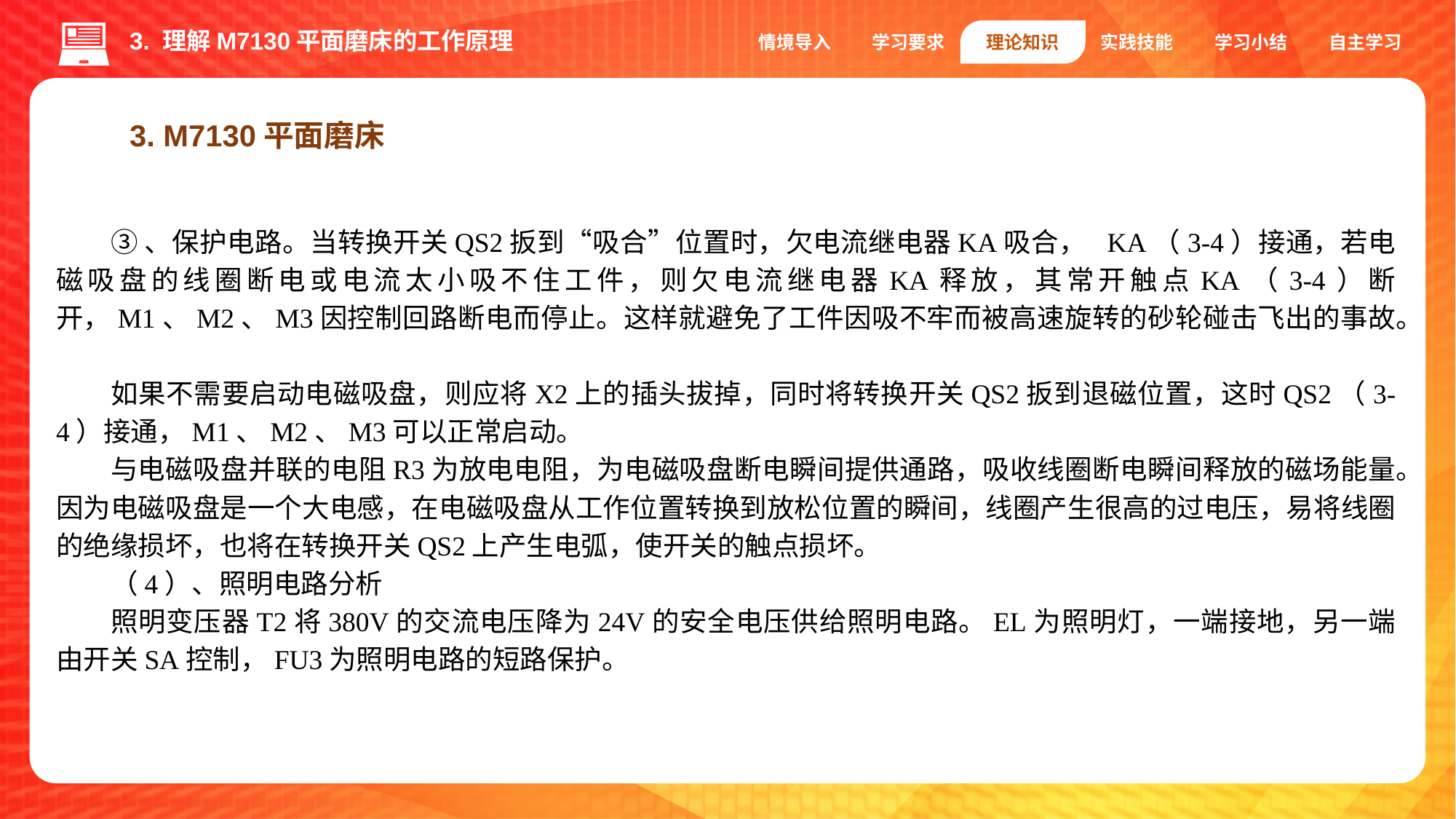

3. 理解M7130平面磨床的工作原理
情境导入
学习要求
理论知识
实践技能
学习小结
自主学习

3. M7130平面磨床
③、保护电路。当转换开关QS2扳到“吸合”位置时，欠电流继电器KA吸合， KA（3-4）接通，若电磁吸盘的线圈断电或电流太小吸不住工件，则欠电流继电器KA释放，其常开触点KA（3-4）断开，M1、M2、M3因控制回路断电而停止。这样就避免了工件因吸不牢而被高速旋转的砂轮碰击飞出的事故。
如果不需要启动电磁吸盘，则应将X2上的插头拔掉，同时将转换开关QS2扳到退磁位置，这时QS2（3-4）接通，M1、M2、M3可以正常启动。
与电磁吸盘并联的电阻R3为放电电阻，为电磁吸盘断电瞬间提供通路，吸收线圈断电瞬间释放的磁场能量。因为电磁吸盘是一个大电感，在电磁吸盘从工作位置转换到放松位置的瞬间，线圈产生很高的过电压，易将线圈的绝缘损坏，也将在转换开关QS2上产生电弧，使开关的触点损坏。
（4）、照明电路分析
照明变压器T2将380V的交流电压降为24V的安全电压供给照明电路。EL为照明灯，一端接地，另一端由开关SA控制，FU3为照明电路的短路保护。